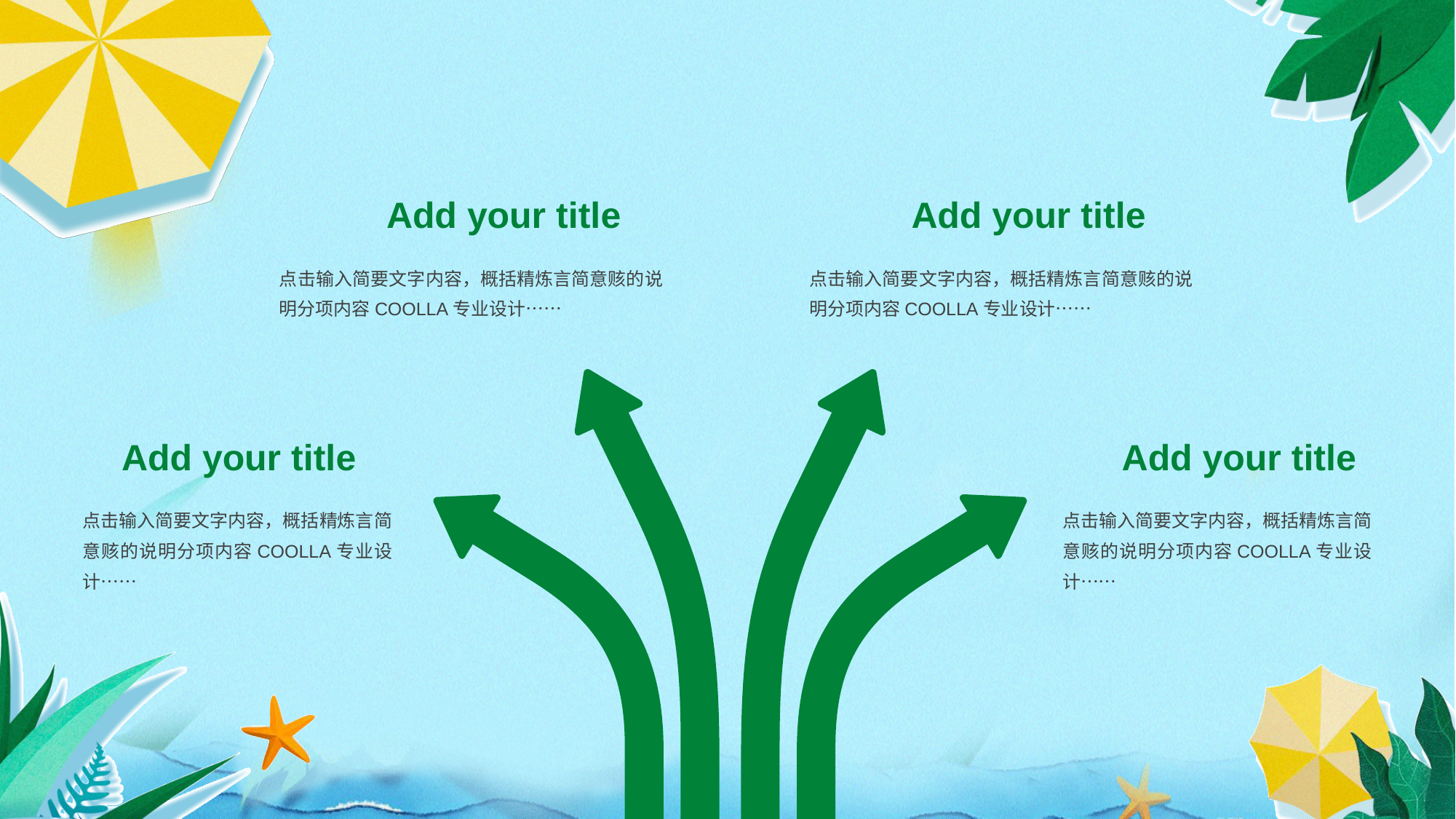

Add your title
Add your title
点击输入简要文字内容，概括精炼言简意赅的说明分项内容COOLLA专业设计……
点击输入简要文字内容，概括精炼言简意赅的说明分项内容COOLLA专业设计……

Add your title
Add your title

点击输入简要文字内容，概括精炼言简意赅的说明分项内容COOLLA专业设计……
点击输入简要文字内容，概括精炼言简意赅的说明分项内容COOLLA专业设计……